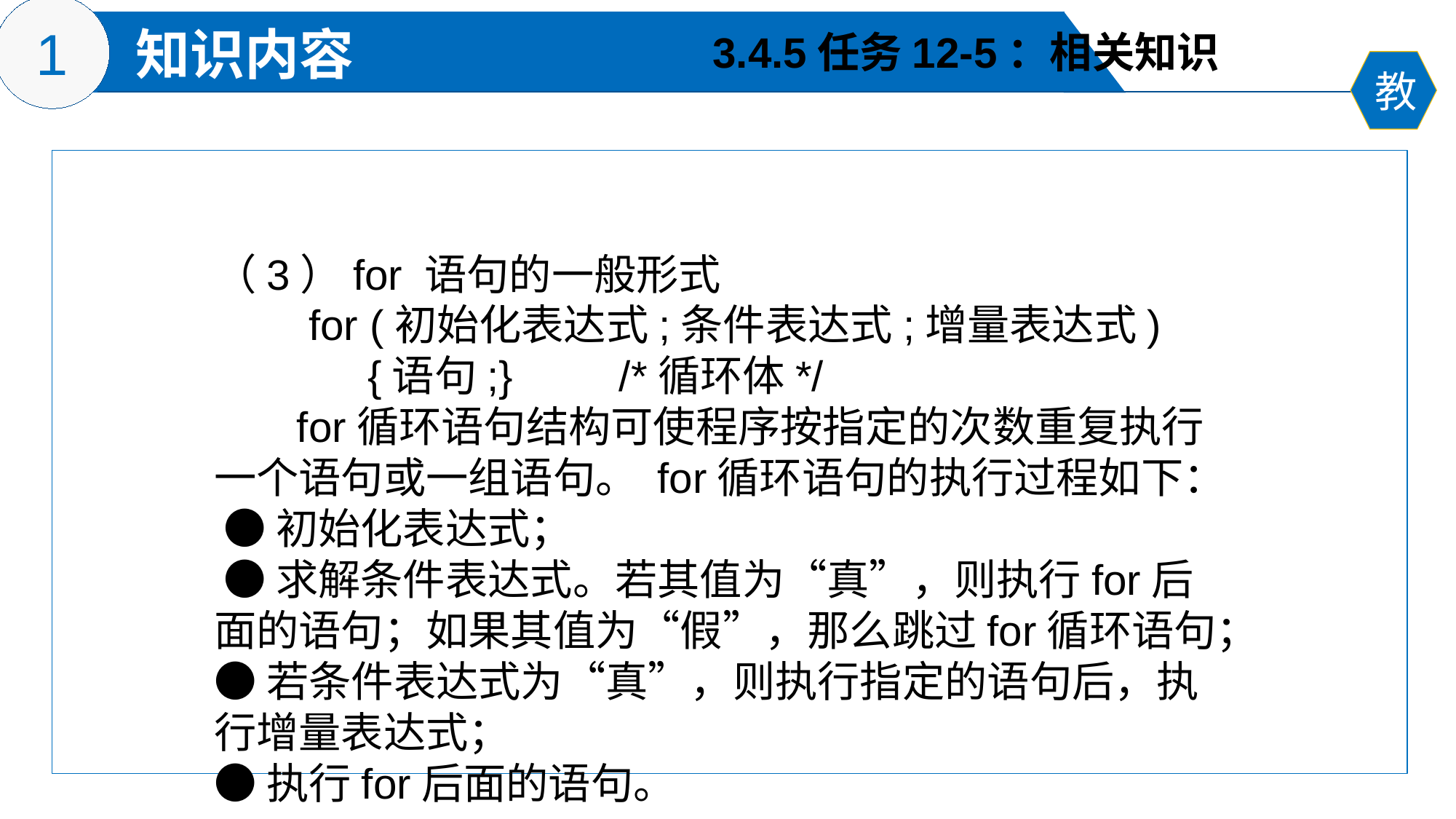

3.4.5任务12-5：相关知识

（3）for 语句的一般形式
        for (初始化表达式;条件表达式;增量表达式)
             {语句;}         /*循环体*/
       for循环语句结构可使程序按指定的次数重复执行一个语句或一组语句。 for循环语句的执行过程如下：
 ●初始化表达式；
 ●求解条件表达式。若其值为“真”，则执行for后面的语句；如果其值为“假”，那么跳过for循环语句；
●若条件表达式为“真”，则执行指定的语句后，执行增量表达式；
●执行for后面的语句。